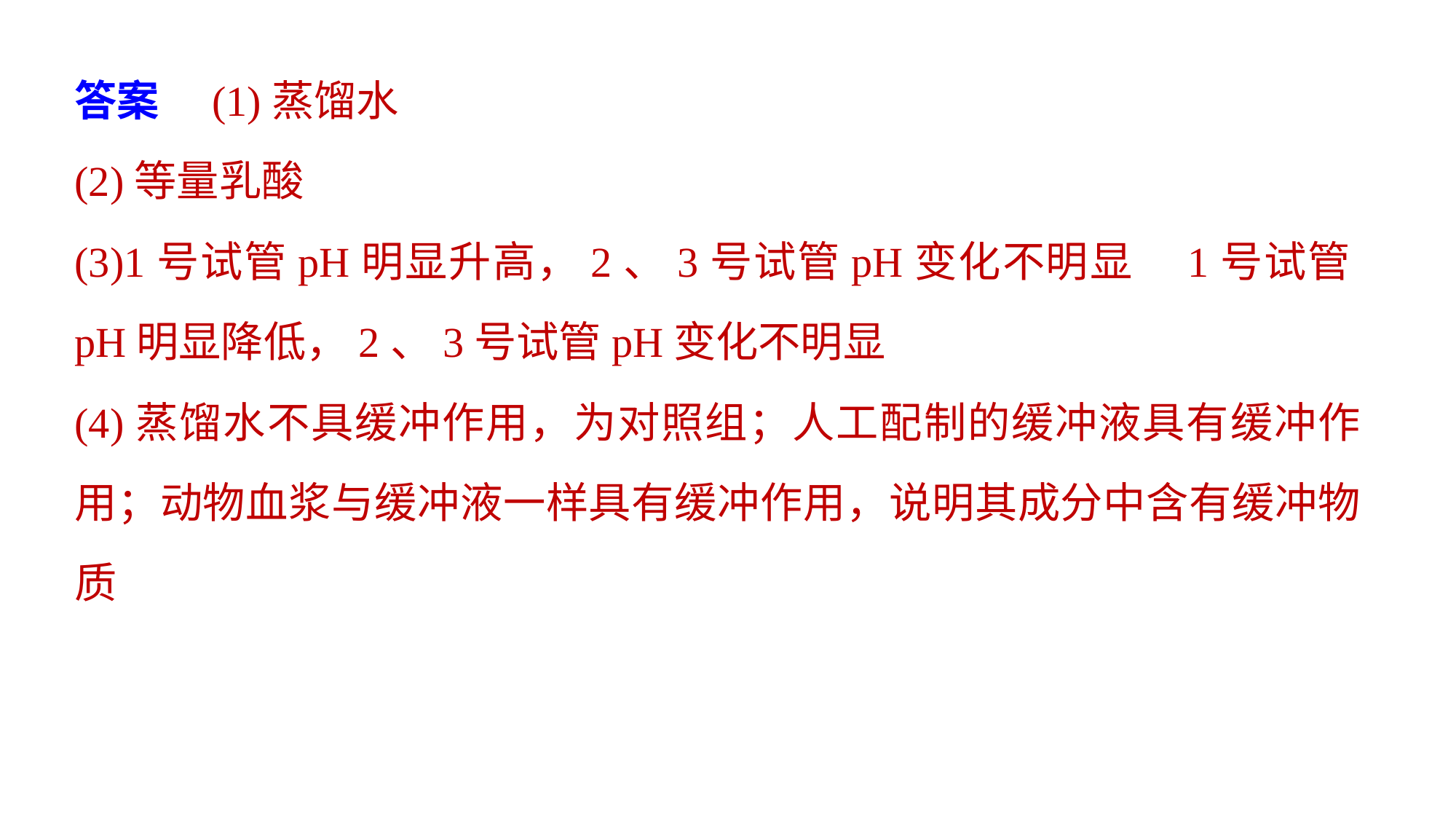

答案　(1)蒸馏水
(2)等量乳酸
(3)1号试管pH明显升高，2、3号试管pH变化不明显　1号试管pH明显降低，2、3号试管pH变化不明显
(4)蒸馏水不具缓冲作用，为对照组；人工配制的缓冲液具有缓冲作用；动物血浆与缓冲液一样具有缓冲作用，说明其成分中含有缓冲物质